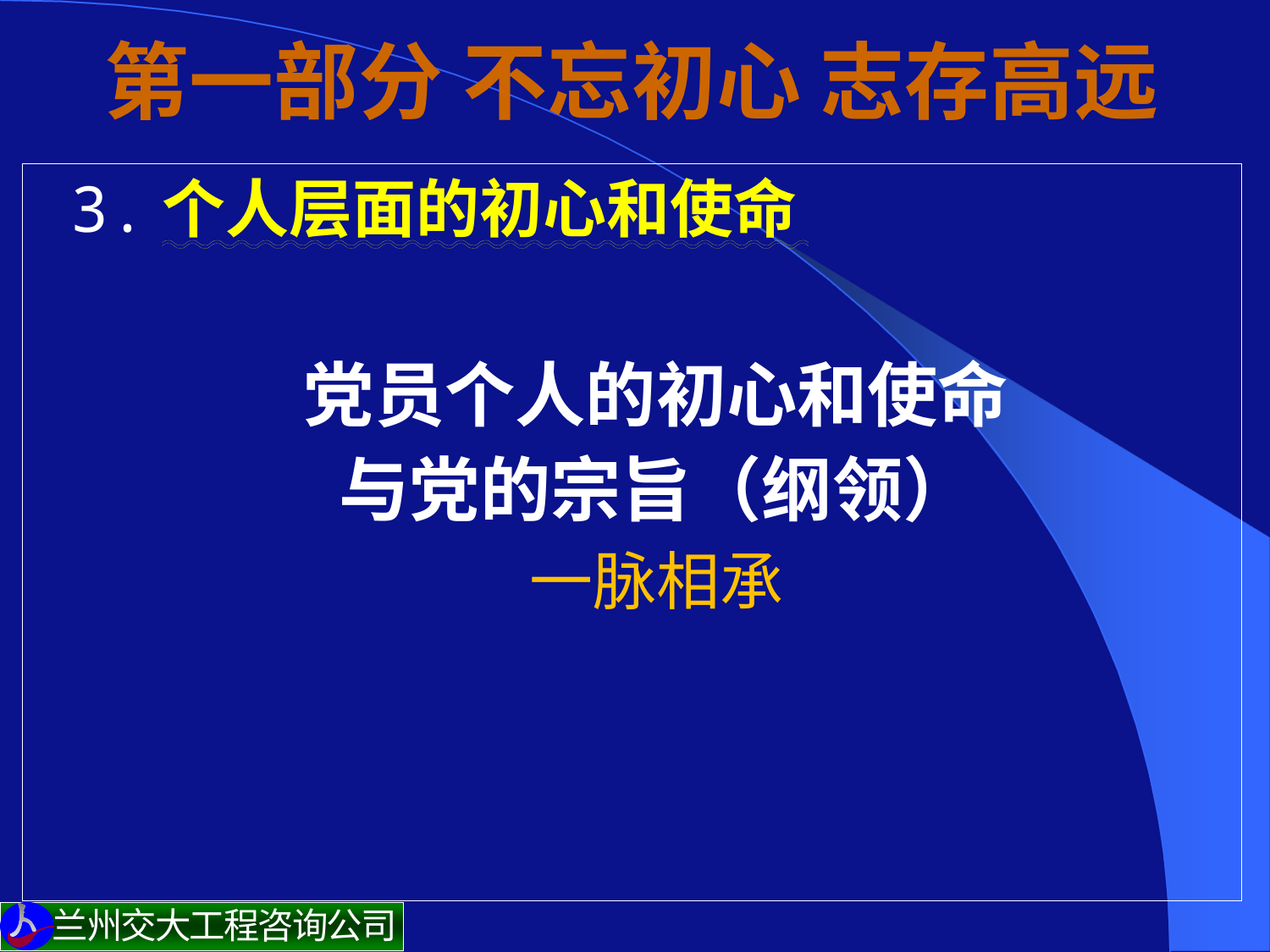

# 第一部分 不忘初心 志存高远
 3.个人层面的初心和使命

党员个人的初心和使命
与党的宗旨（纲领）
一脉相承